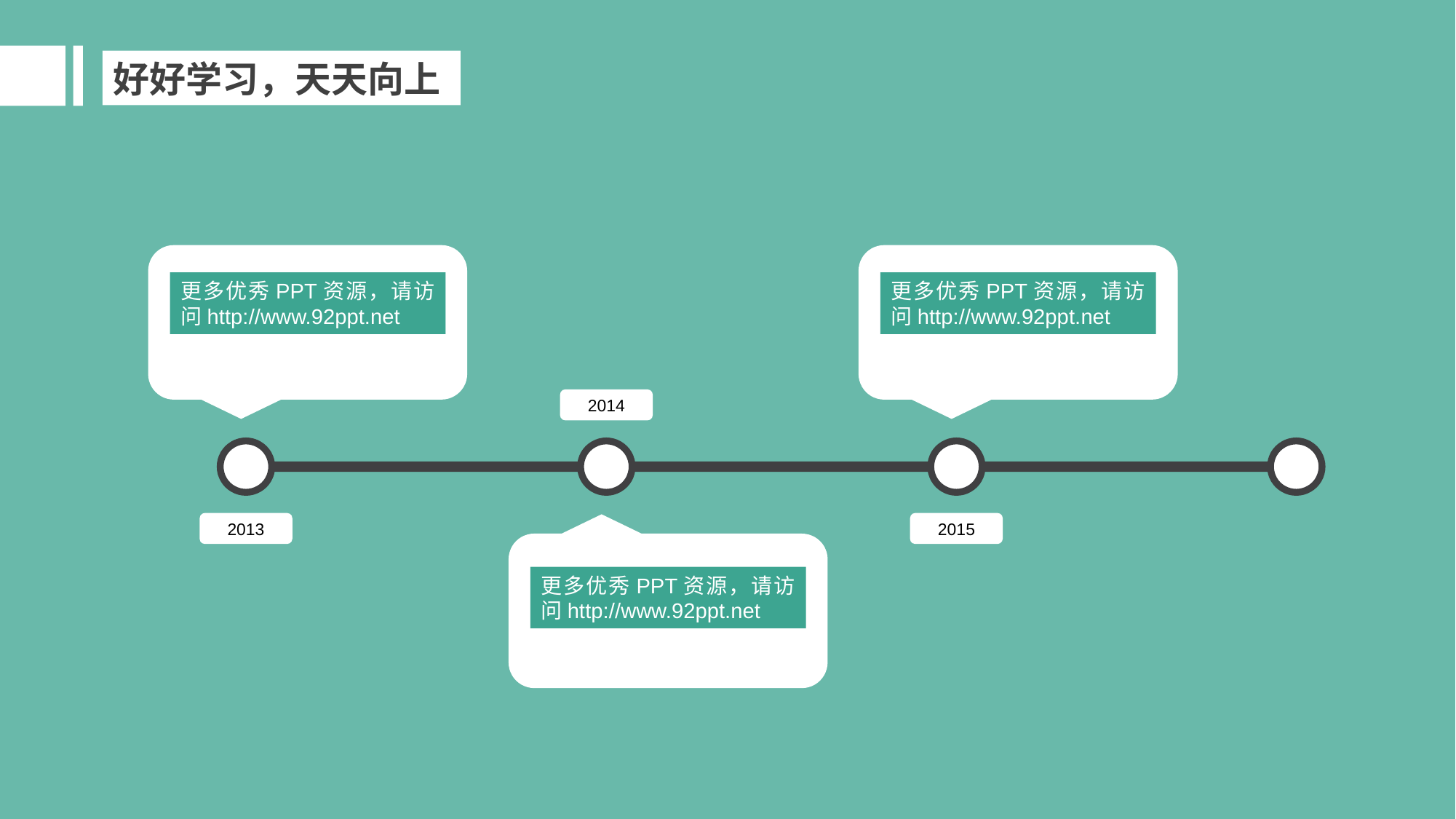

好好学习，天天向上

更多优秀PPT资源，请访问http://www.92ppt.net
更多优秀PPT资源，请访问http://www.92ppt.net
2014

2013
2015

更多优秀PPT资源，请访问http://www.92ppt.net